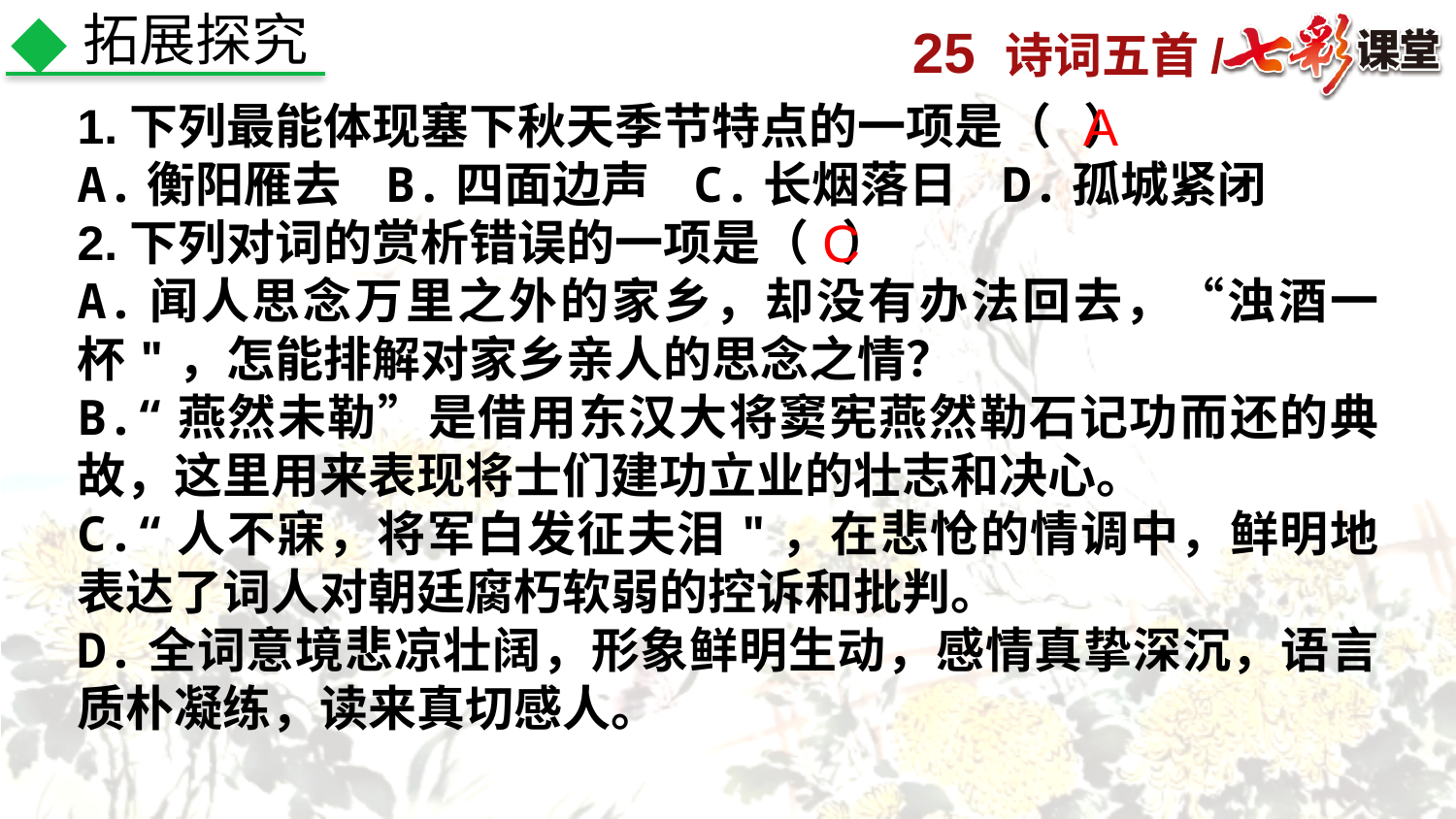

拓展探究

A
1.下列最能体现塞下秋天季节特点的一项是（   ）
A.衡阳雁去   B.四面边声   C.长烟落日   D.孤城紧闭
2.下列对词的赏析错误的一项是（   ）
A.闻人思念万里之外的家乡，却没有办法回去，“浊酒一杯"，怎能排解对家乡亲人的思念之情？
B.“燕然未勒”是借用东汉大将窦宪燕然勒石记功而还的典故，这里用来表现将士们建功立业的壮志和决心。
C.“人不寐，将军白发征夫泪"，在悲怆的情调中，鲜明地表达了词人对朝廷腐朽软弱的控诉和批判。
D.全词意境悲凉壮阔，形象鲜明生动，感情真挚深沉，语言质朴凝练，读来真切感人。
C